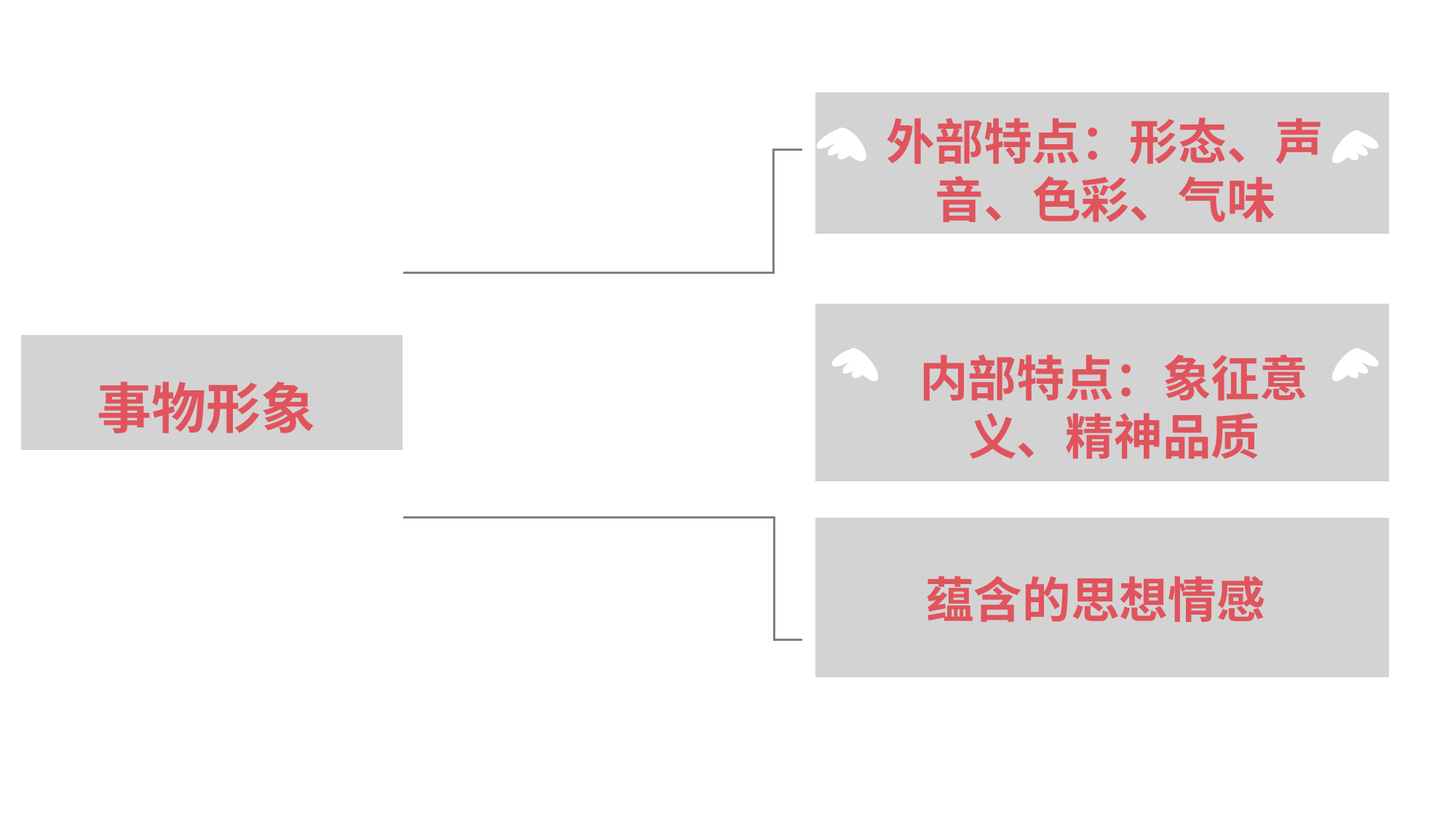

外部特点：形态、声音、色彩、气味

内部特点：象征意义、精神品质

事物形象

蕴含的思想情感